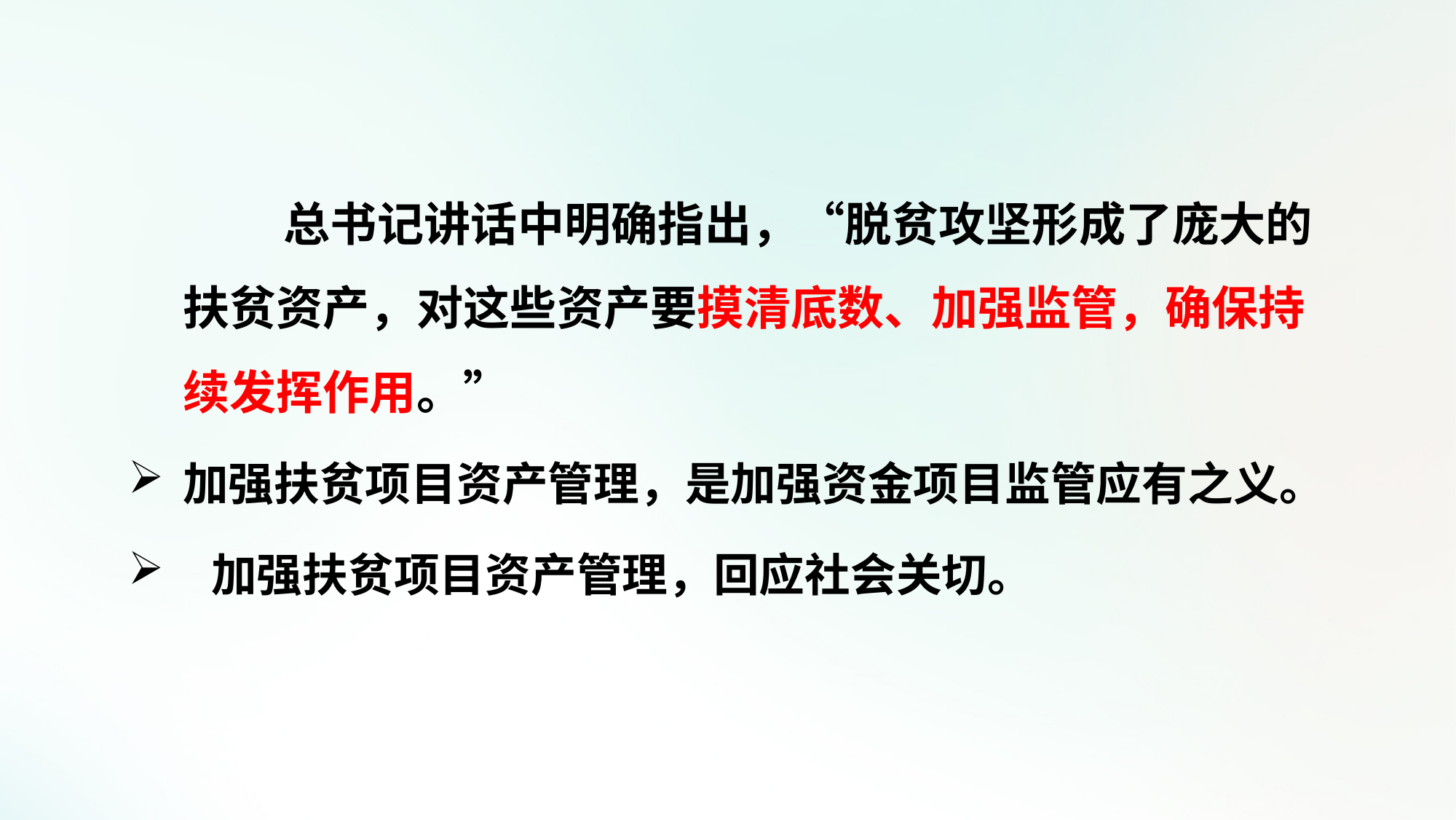

总书记讲话中明确指出，“脱贫攻坚形成了庞大的扶贫资产，对这些资产要摸清底数、加强监管，确保持续发挥作用。”
加强扶贫项目资产管理，是加强资金项目监管应有之义。
  加强扶贫项目资产管理，回应社会关切。